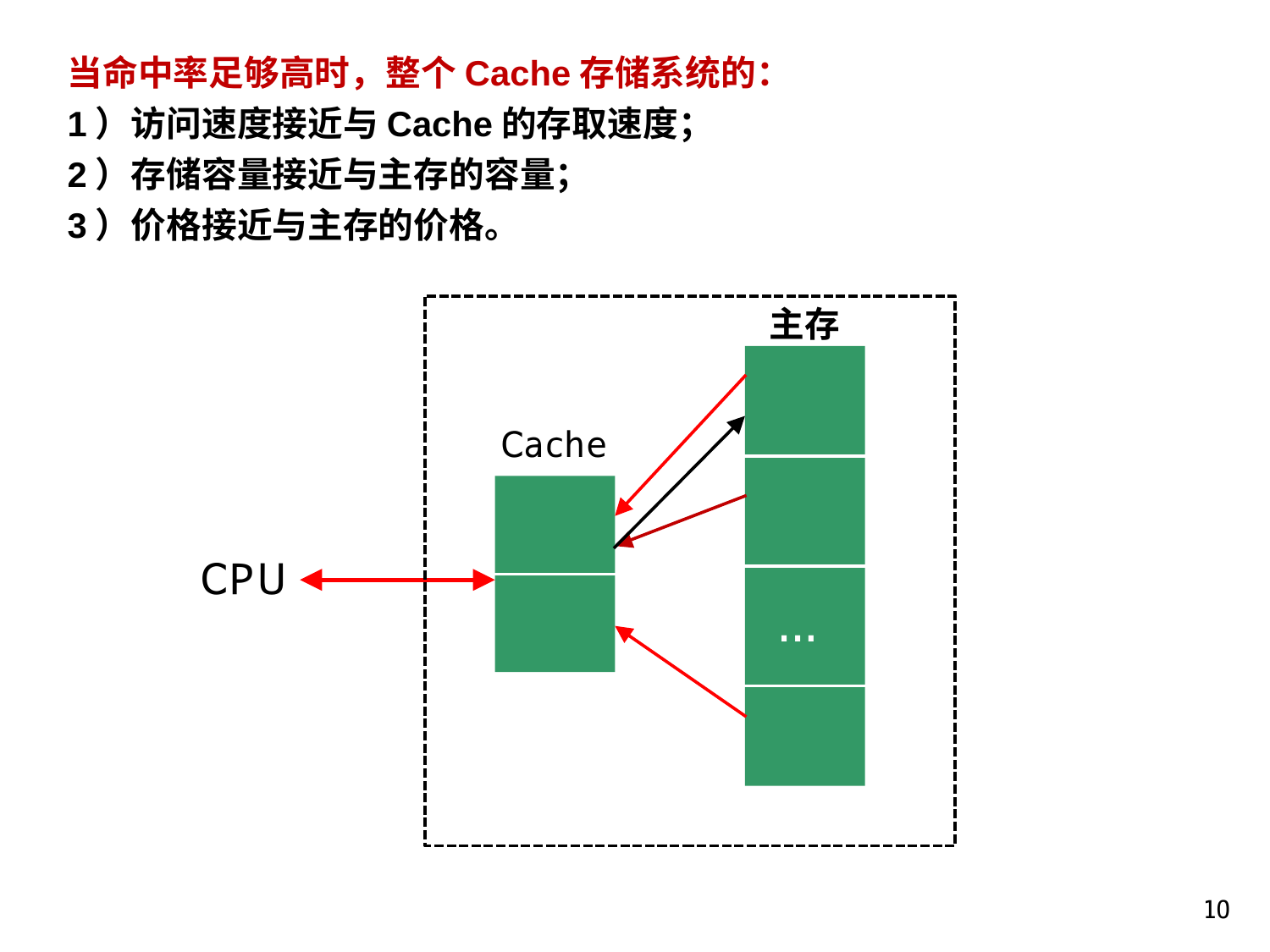

当命中率足够高时，整个Cache存储系统的：
1）访问速度接近与Cache的存取速度；
2）存储容量接近与主存的容量；
3）价格接近与主存的价格。

主存

…
Cache

CPU
10